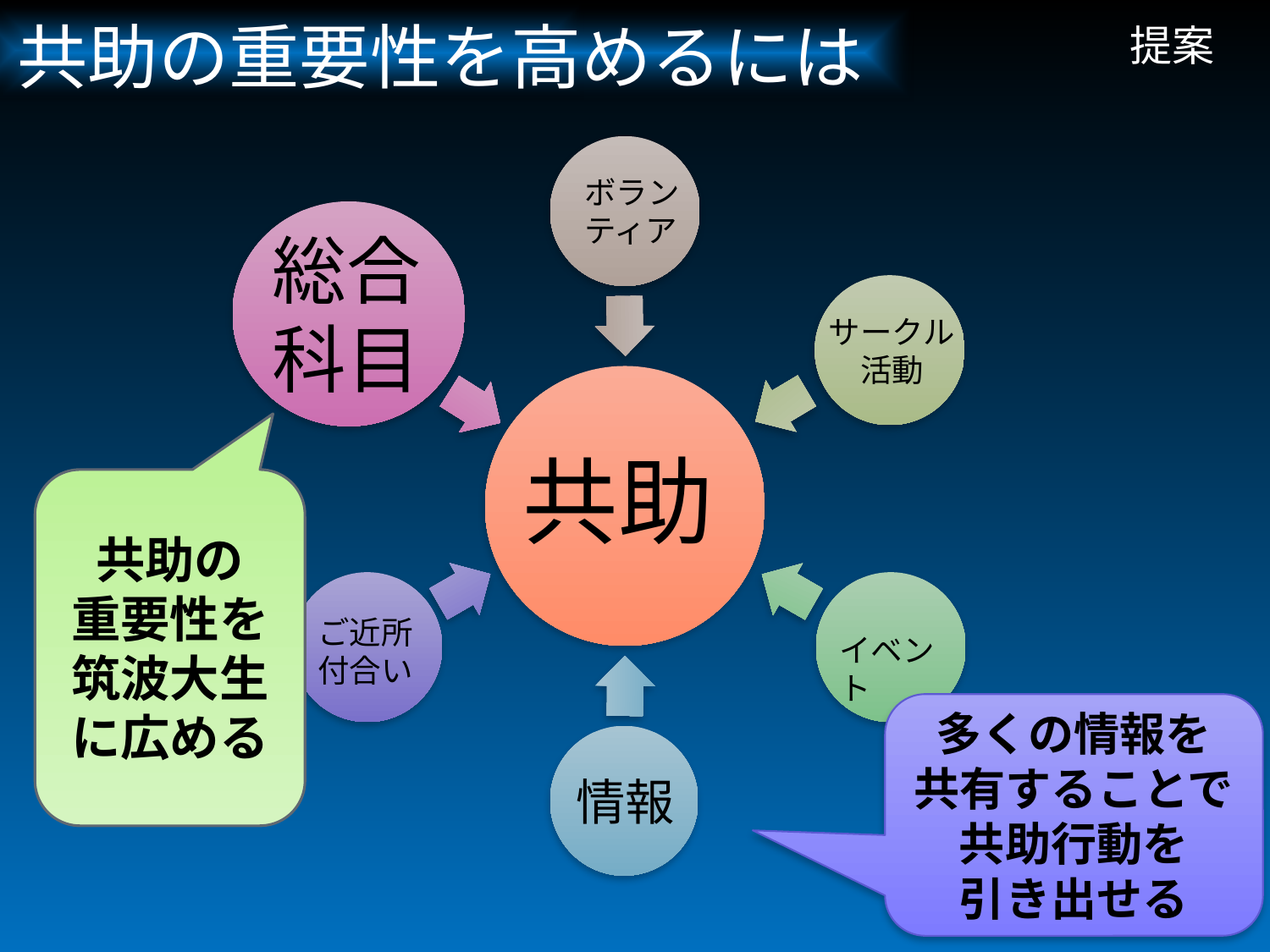

# 提案

共助の重要性を高めるには

ボランティア

総合科目

授業

サークル
活動

共助

共助の
重要性を
筑波大生に広める

ご近所付合い
イベント

多くの情報を
共有することで
共助行動を
引き出せる

情報
29